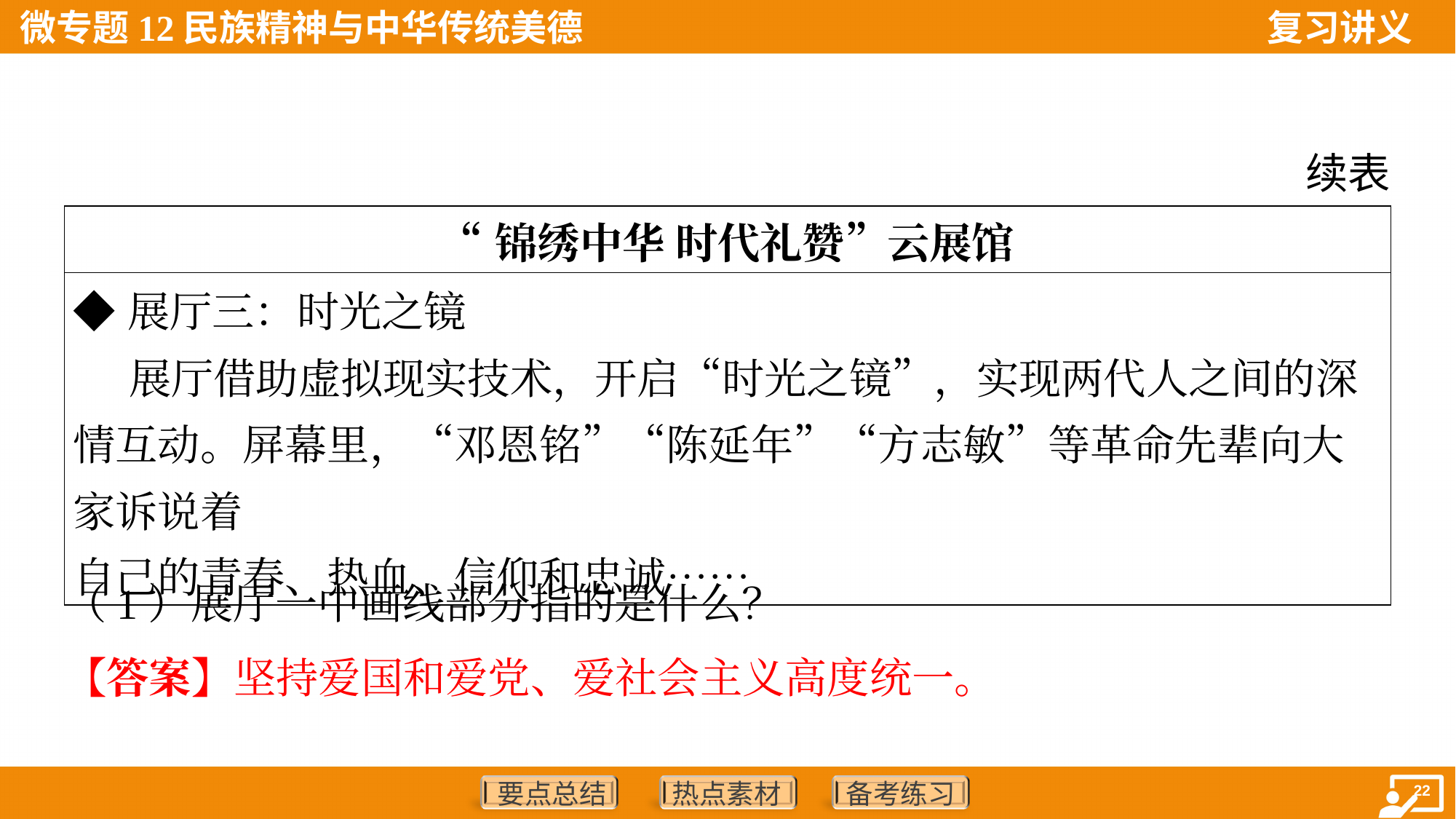

续表
| “锦绣中华 时代礼赞”云展馆 |  |
| --- | --- |
| ◆展厅三：时光之镜 展厅借助虚拟现实技术，开启“时光之镜”，实现两代人之间的深 情互动。屏幕里，“邓恩铭”“陈延年”“方志敏”等革命先辈向大家诉说着 自己的青春、热血、信仰和忠诚…… |  |
（1）展厅一中画线部分指的是什么？
【答案】坚持爱国和爱党、爱社会主义高度统一。